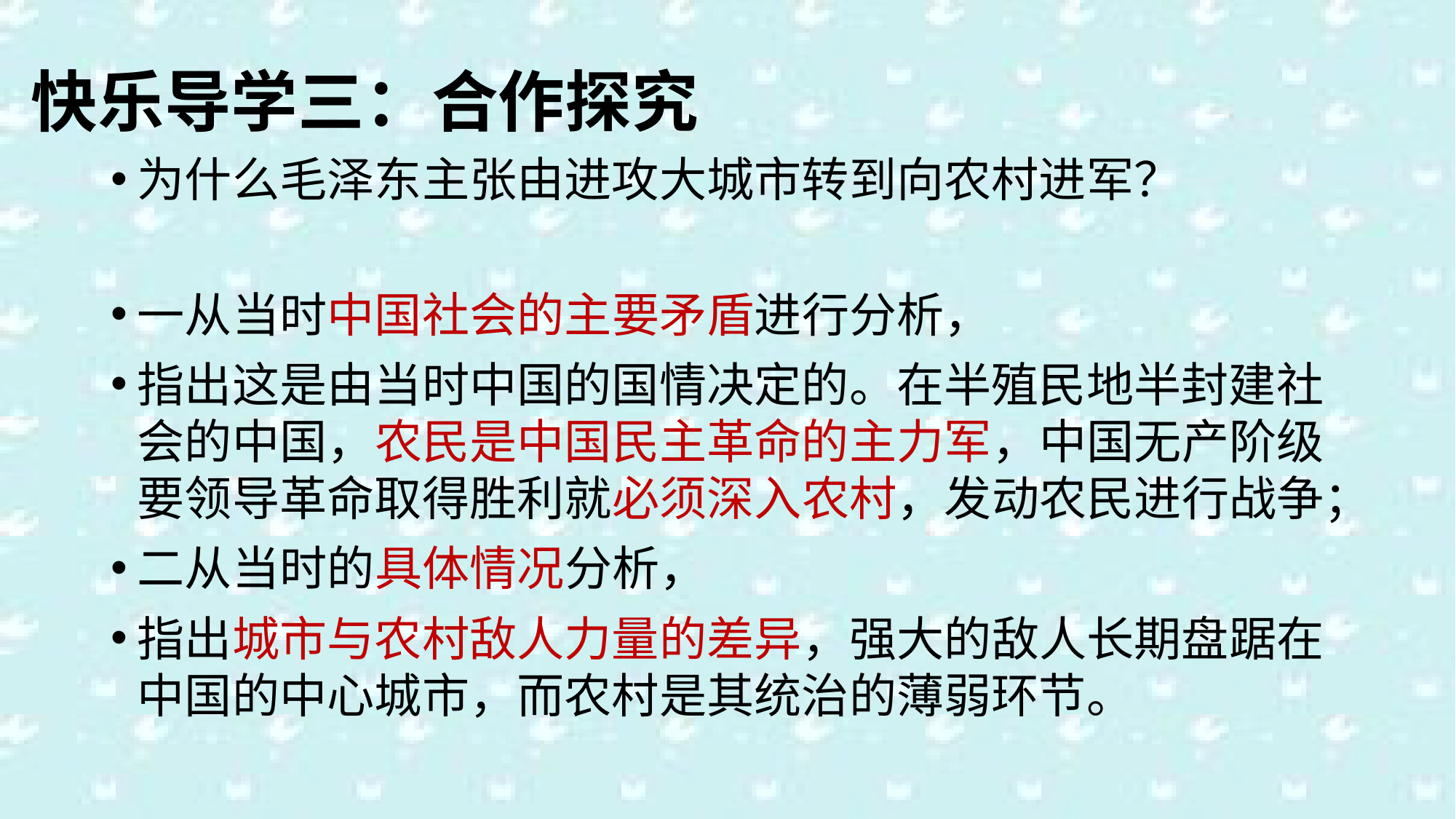

# 快乐导学三：合作探究
为什么毛泽东主张由进攻大城市转到向农村进军？

一从当时中国社会的主要矛盾进行分析，
指出这是由当时中国的国情决定的。在半殖民地半封建社会的中国，农民是中国民主革命的主力军，中国无产阶级要领导革命取得胜利就必须深入农村，发动农民进行战争；
二从当时的具体情况分析，
指出城市与农村敌人力量的差异，强大的敌人长期盘踞在中国的中心城市，而农村是其统治的薄弱环节。